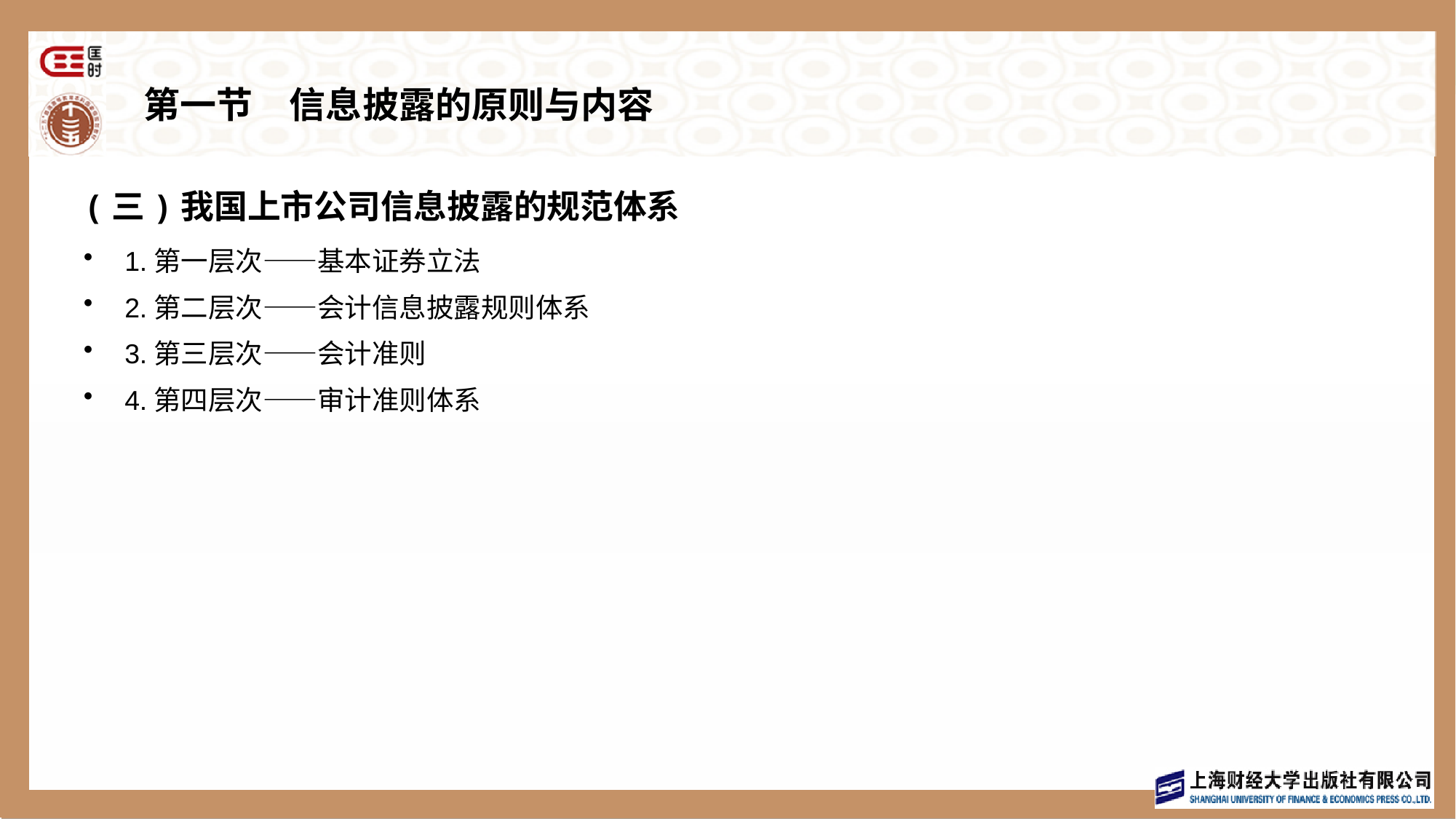

# 第一节　信息披露的原则与内容
(三)我国上市公司信息披露的规范体系
1.第一层次——基本证券立法
2.第二层次——会计信息披露规则体系
3.第三层次——会计准则
4.第四层次——审计准则体系